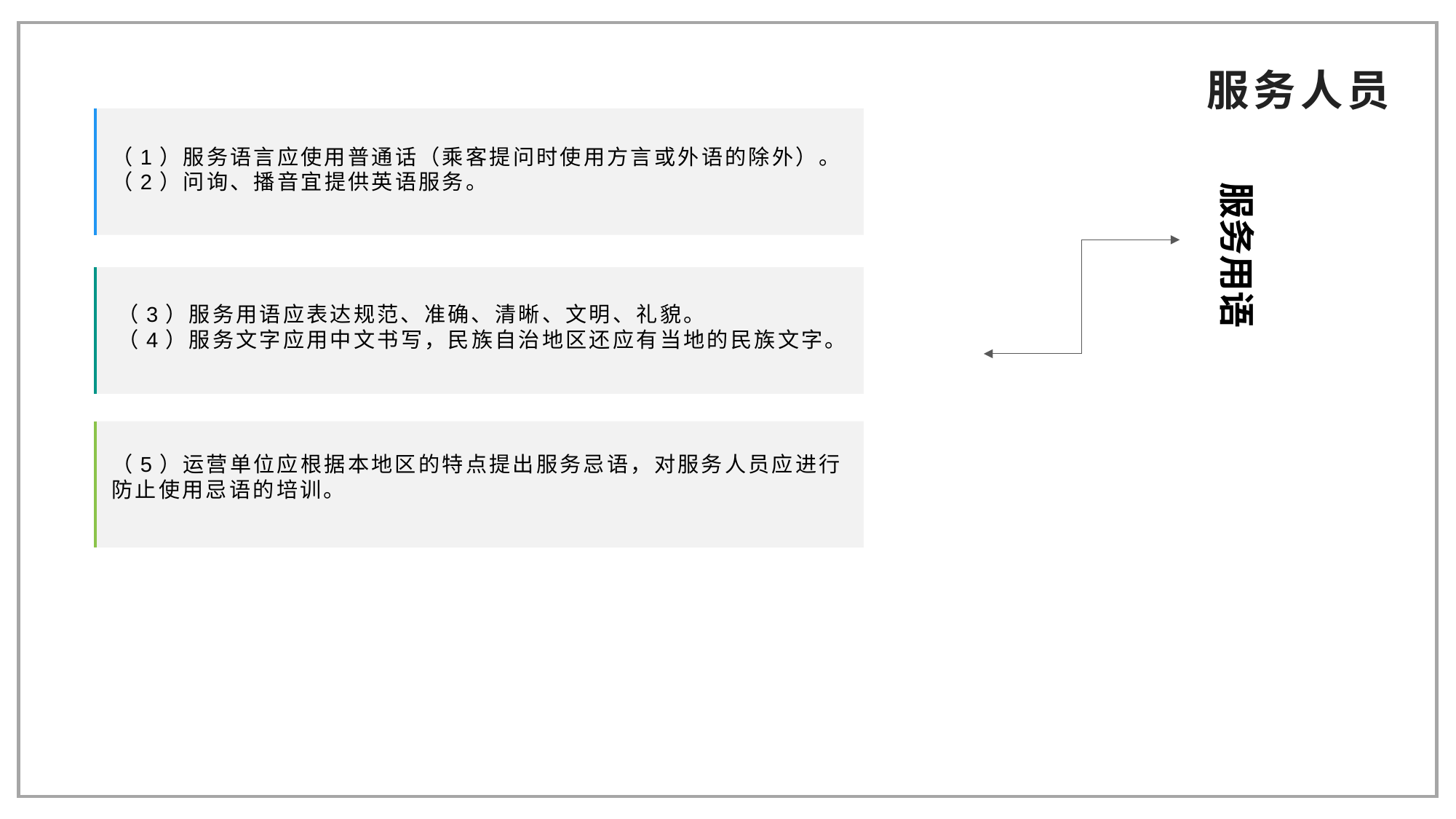

服务人员

（1）服务语言应使用普通话（乘客提问时使用方言或外语的除外）。
（2）问询、播音宜提供英语服务。
服务用语

（3）服务用语应表达规范、准确、清晰、文明、礼貌。
（4）服务文字应用中文书写，民族自治地区还应有当地的民族文字。
03

（5）运营单位应根据本地区的特点提出服务忌语，对服务人员应进行防止使用忌语的培训。
02
1